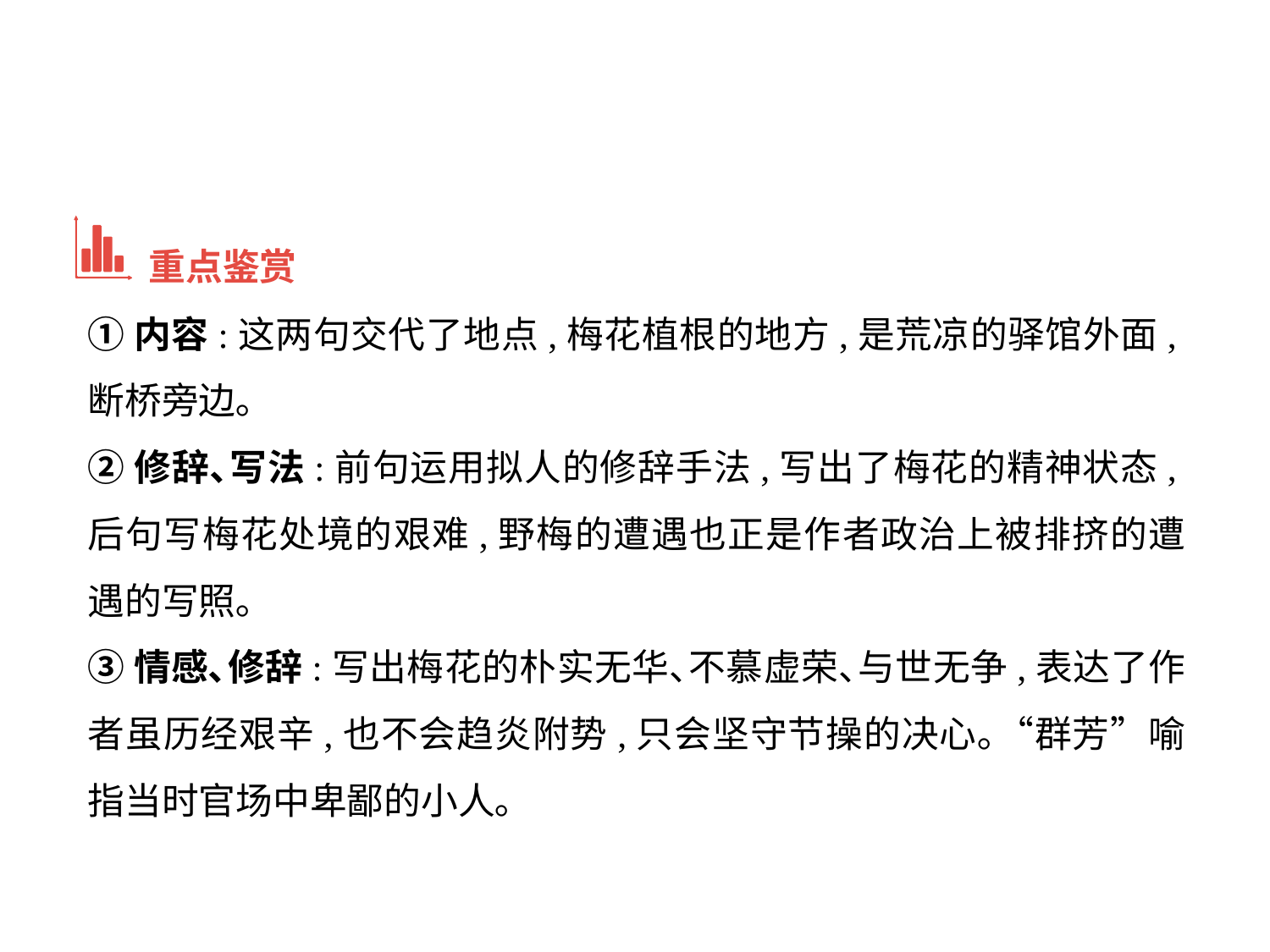

重点鉴赏
①内容:这两句交代了地点,梅花植根的地方,是荒凉的驿馆外面,断桥旁边｡
②修辞､写法:前句运用拟人的修辞手法,写出了梅花的精神状态,后句写梅花处境的艰难,野梅的遭遇也正是作者政治上被排挤的遭遇的写照｡
③情感､修辞:写出梅花的朴实无华､不慕虚荣､与世无争,表达了作者虽历经艰辛,也不会趋炎附势,只会坚守节操的决心｡“群芳”喻指当时官场中卑鄙的小人｡